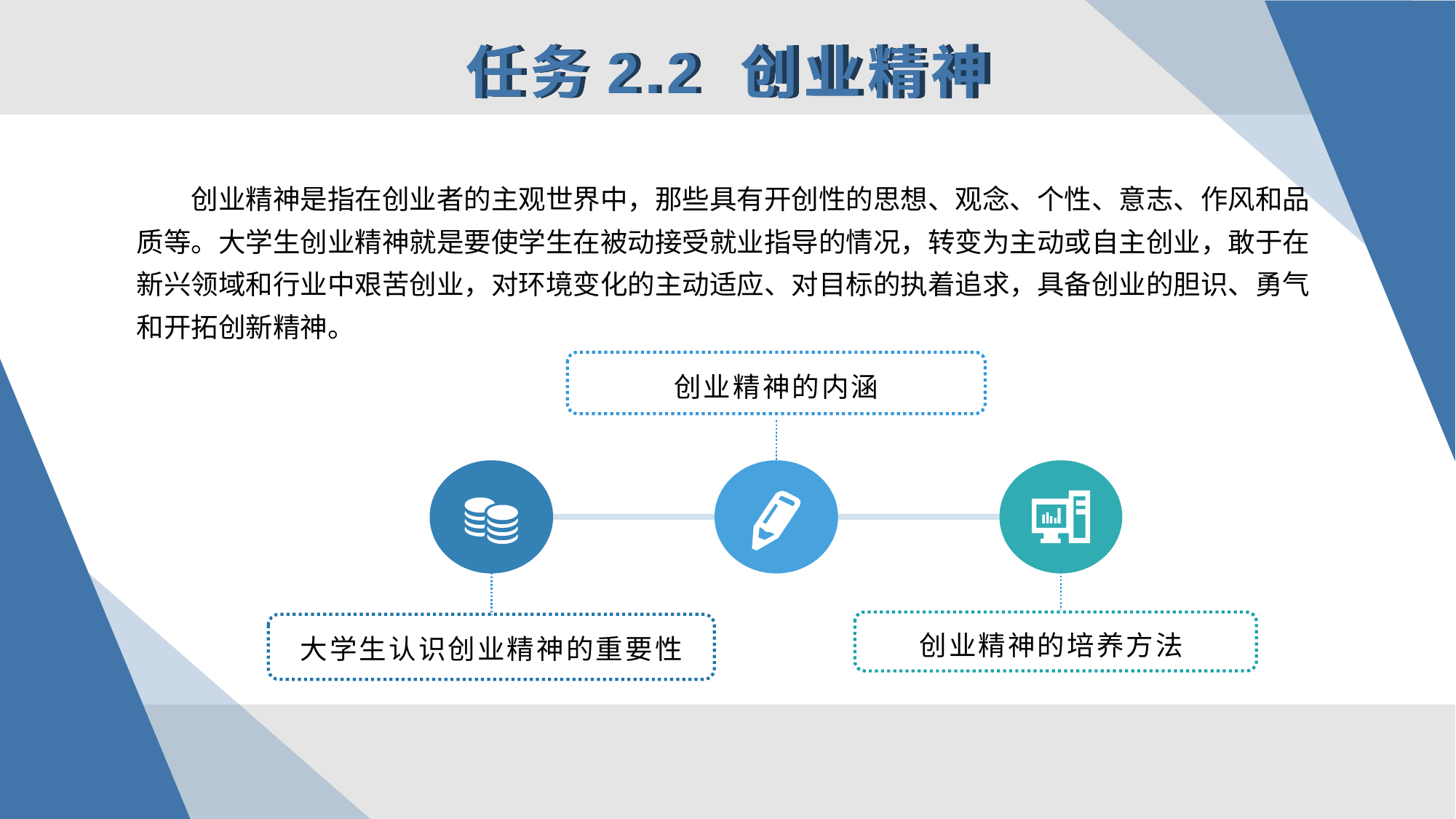

任务2.2 创业精神
创业精神是指在创业者的主观世界中，那些具有开创性的思想、观念、个性、意志、作风和品质等。大学生创业精神就是要使学生在被动接受就业指导的情况，转变为主动或自主创业，敢于在新兴领域和行业中艰苦创业，对环境变化的主动适应、对目标的执着追求，具备创业的胆识、勇气和开拓创新精神。
创业精神的内涵

创业精神的培养方法

大学生认识创业精神的重要性